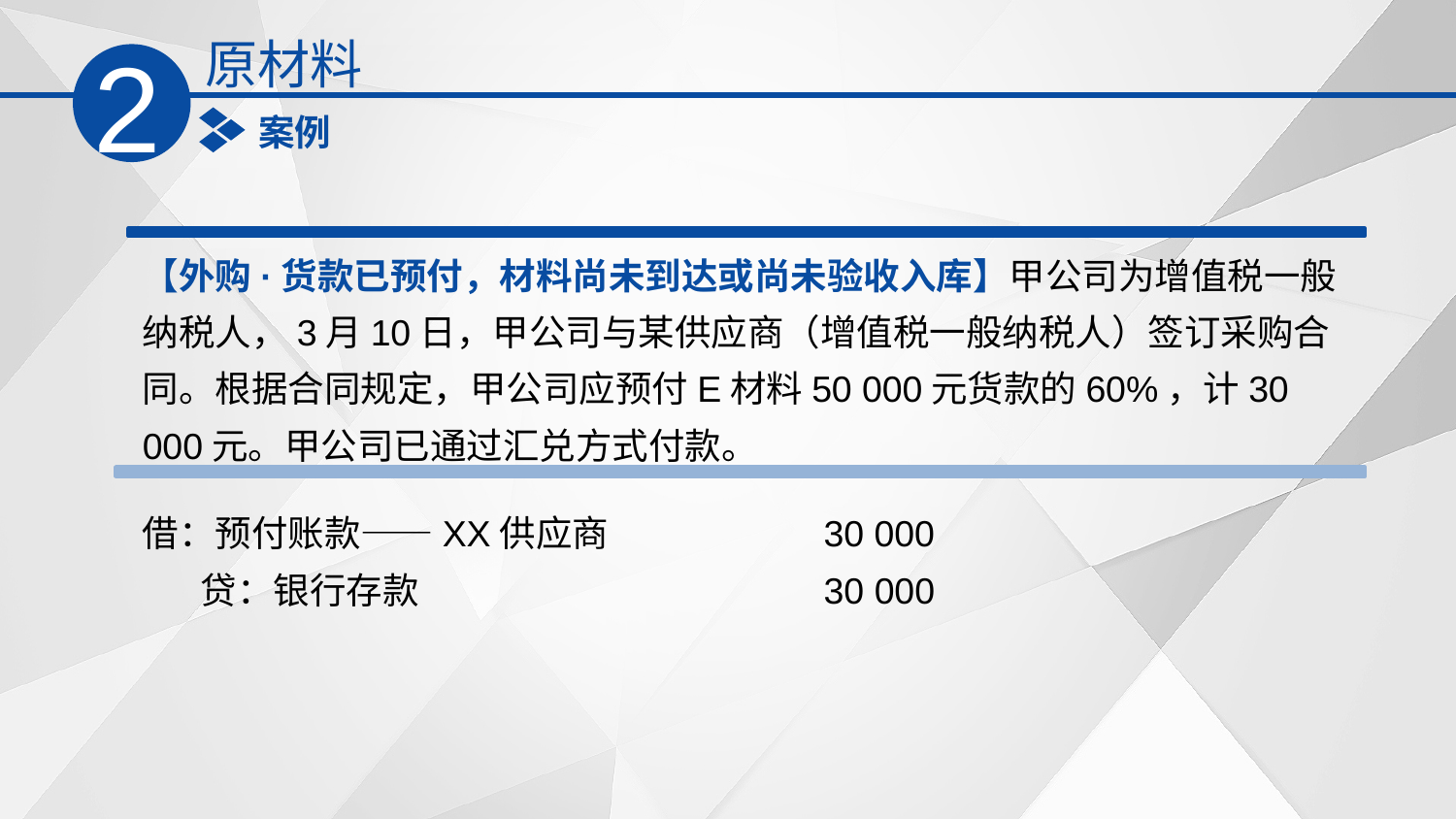

原材料
2

案例

【外购·货款已预付，材料尚未到达或尚未验收入库】甲公司为增值税一般纳税人，3月10日，甲公司与某供应商（增值税一般纳税人）签订采购合同。根据合同规定，甲公司应预付E材料50 000元货款的60%，计30 000元。甲公司已通过汇兑方式付款。

借：预付账款——XX供应商                         30 000
      贷：银行存款                                                30 000